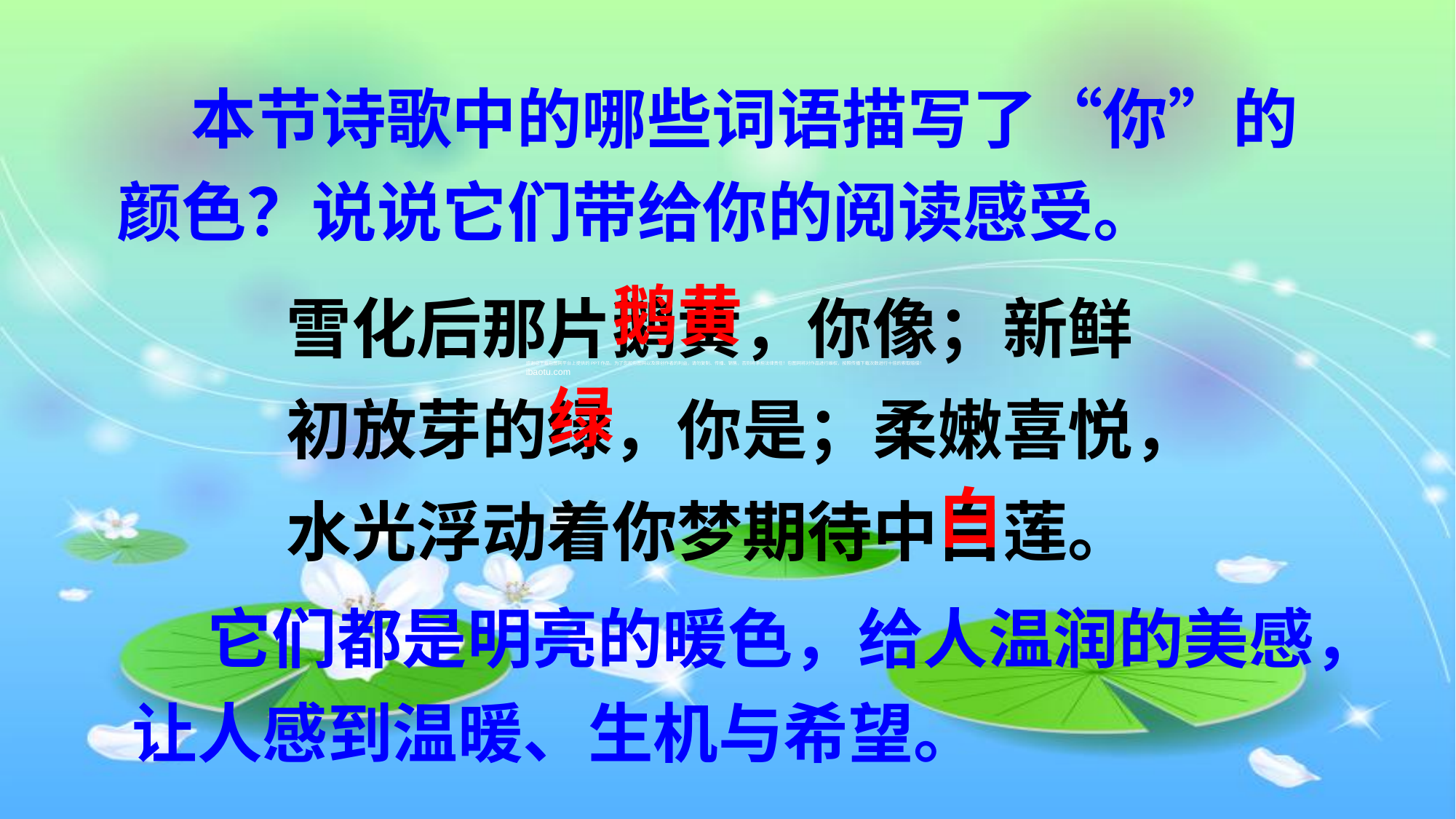

本节诗歌中的哪些词语描写了“你”的颜色？说说它们带给你的阅读感受。
雪化后那片鹅黄，你像；新鲜
初放芽的绿，你是；柔嫩喜悦，
水光浮动着你梦期待中白莲。
鹅黄
绿
白
    它们都是明亮的暖色，给人温润的美感，让人感到温暖、生机与希望。